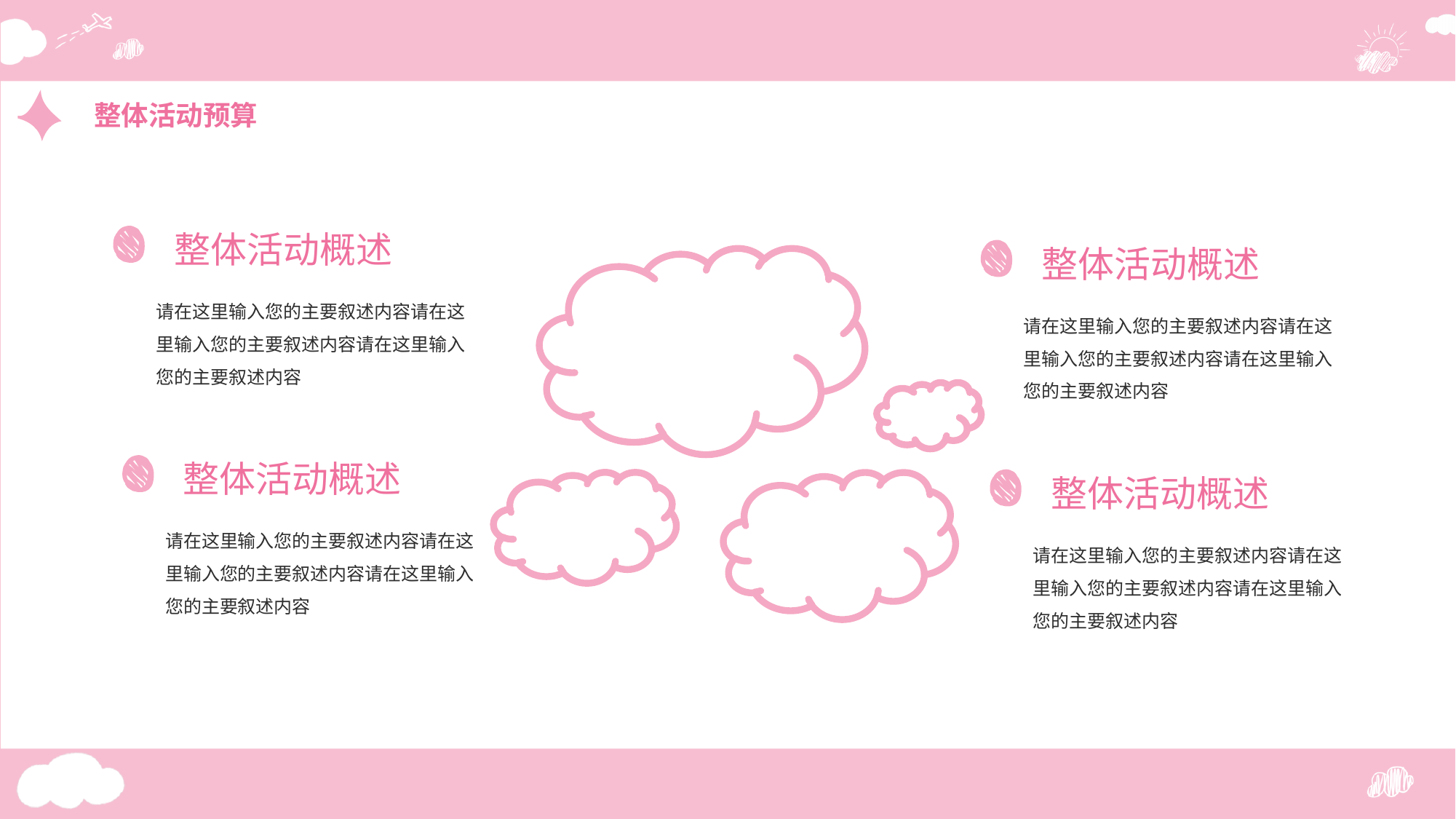

整体活动预算
整体活动概述

请在这里输入您的主要叙述内容请在这里输入您的主要叙述内容请在这里输入您的主要叙述内容
整体活动概述

请在这里输入您的主要叙述内容请在这里输入您的主要叙述内容请在这里输入您的主要叙述内容

整体活动概述

请在这里输入您的主要叙述内容请在这里输入您的主要叙述内容请在这里输入您的主要叙述内容
整体活动概述

请在这里输入您的主要叙述内容请在这里输入您的主要叙述内容请在这里输入您的主要叙述内容